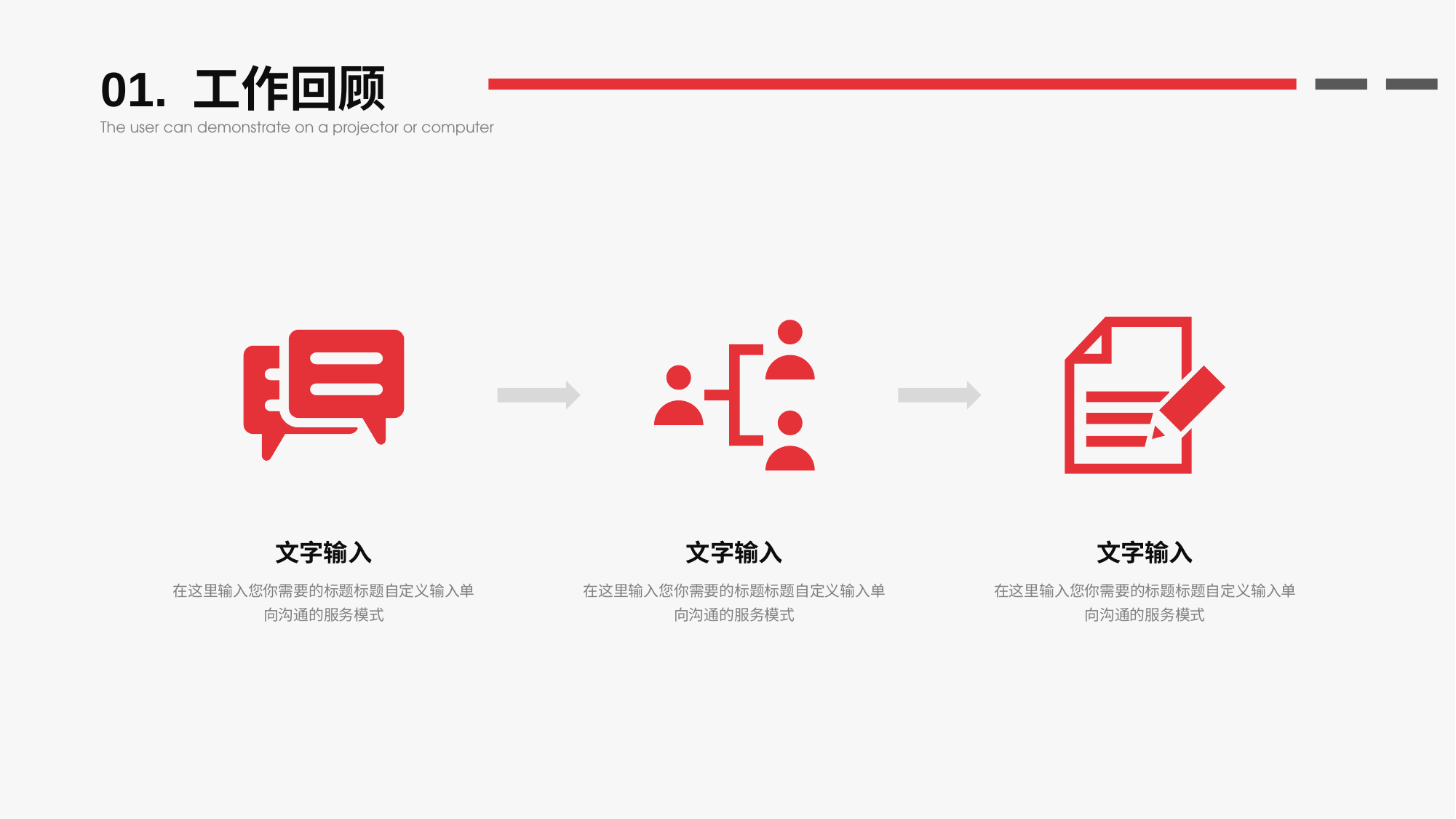

01. 工作回顾
The user can demonstrate on a projector or computer

文字输入
在这里输入您你需要的标题标题自定义输入单向沟通的服务模式
文字输入
在这里输入您你需要的标题标题自定义输入单向沟通的服务模式
文字输入
在这里输入您你需要的标题标题自定义输入单向沟通的服务模式